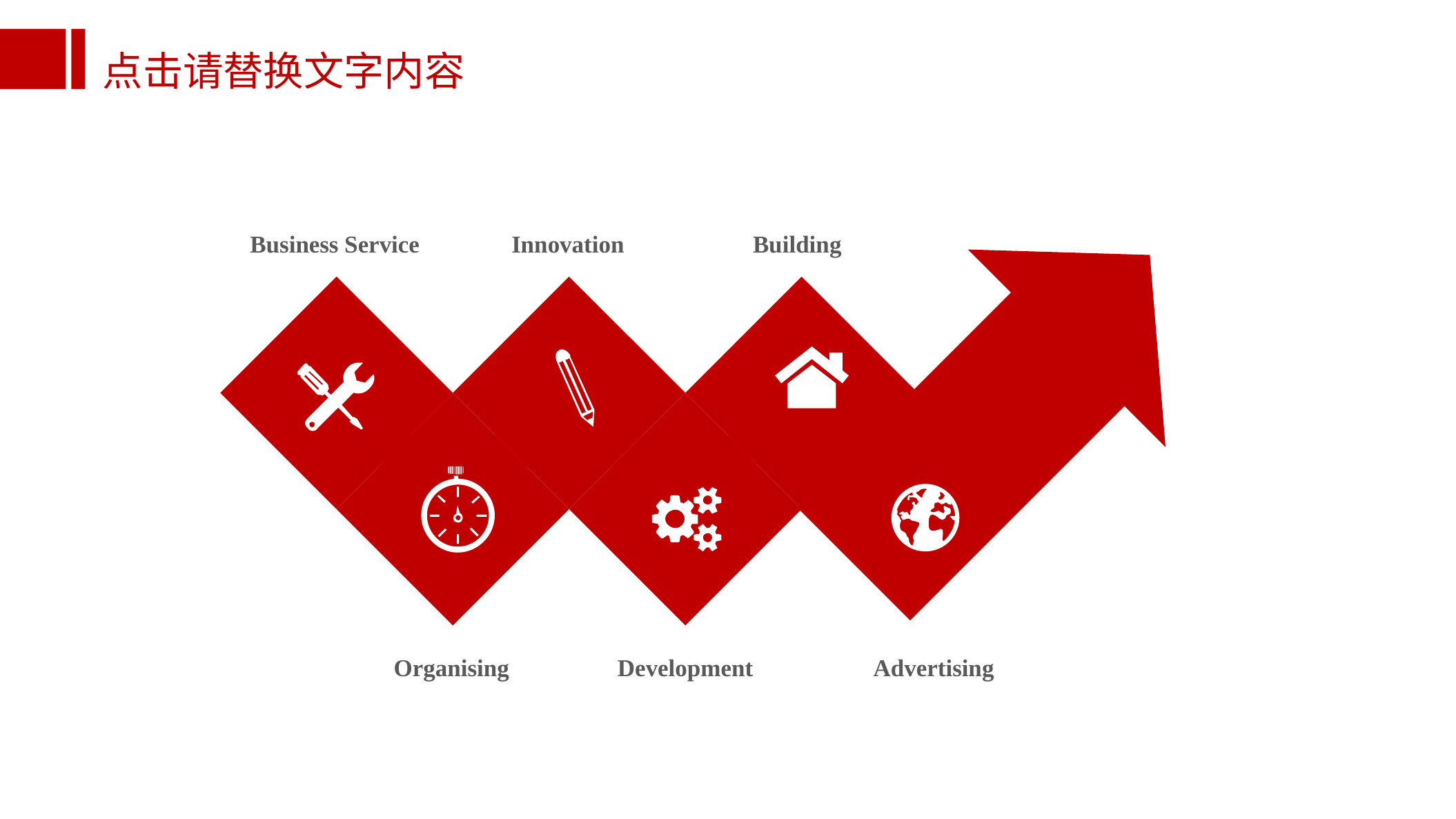

点击请替换文字内容

Business Service
Innovation
Building

Organising
Development
Advertising